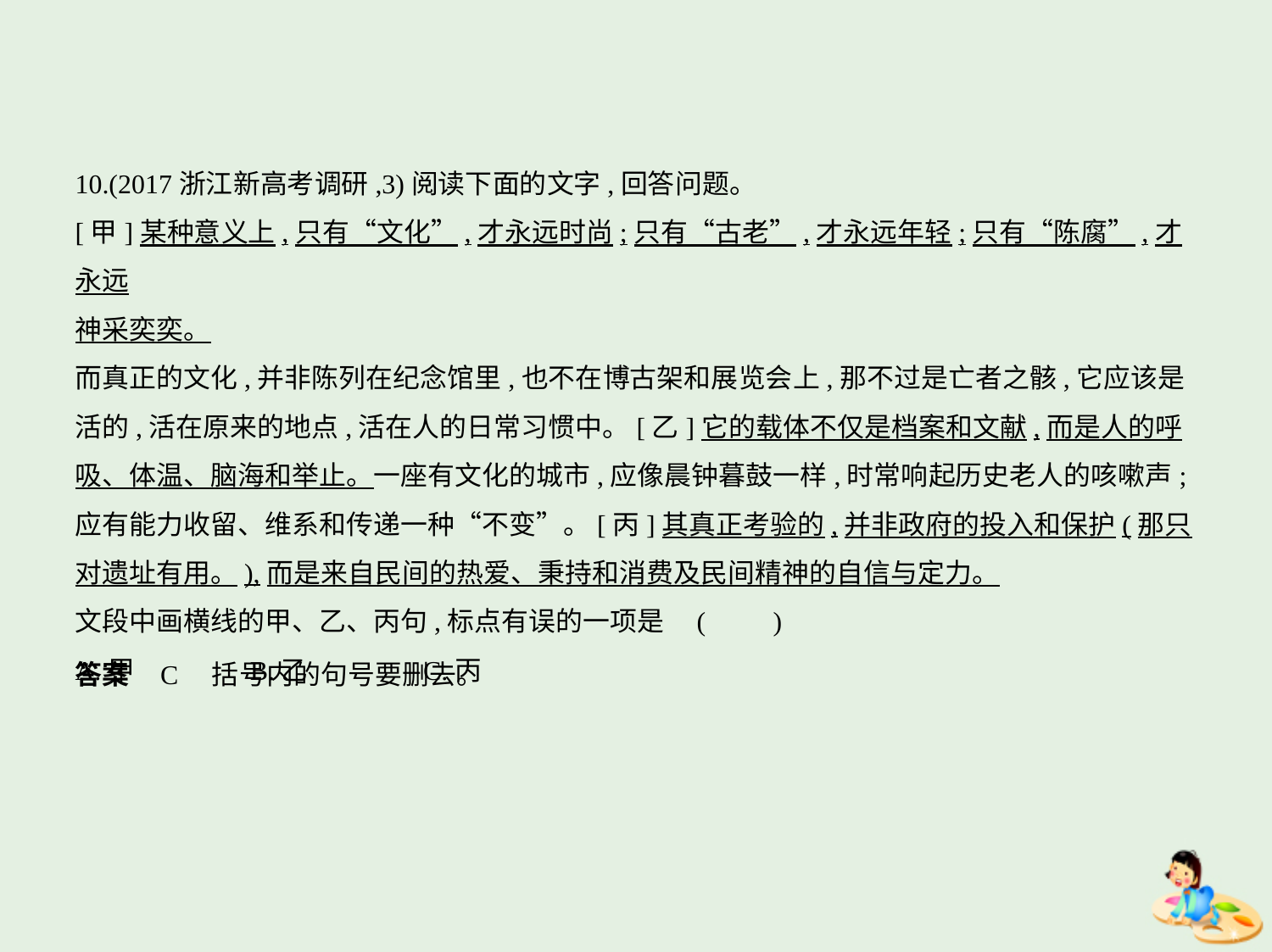

10.(2017浙江新高考调研,3)阅读下面的文字,回答问题。
[甲]某种意义上,只有“文化”,才永远时尚;只有“古老”,才永远年轻;只有“陈腐”,才永远
神采奕奕。
而真正的文化,并非陈列在纪念馆里,也不在博古架和展览会上,那不过是亡者之骸,它应该是
活的,活在原来的地点,活在人的日常习惯中。[乙]它的载体不仅是档案和文献,而是人的呼
吸、体温、脑海和举止。一座有文化的城市,应像晨钟暮鼓一样,时常响起历史老人的咳嗽声;
应有能力收留、维系和传递一种“不变”。[丙]其真正考验的,并非政府的投入和保护(那只
对遗址有用。),而是来自民间的热爱、秉持和消费及民间精神的自信与定力。
文段中画横线的甲、乙、丙句,标点有误的一项是 (　　)
A.甲　　　　B.乙　　　　C.丙
答案    C　括号内的句号要删去。